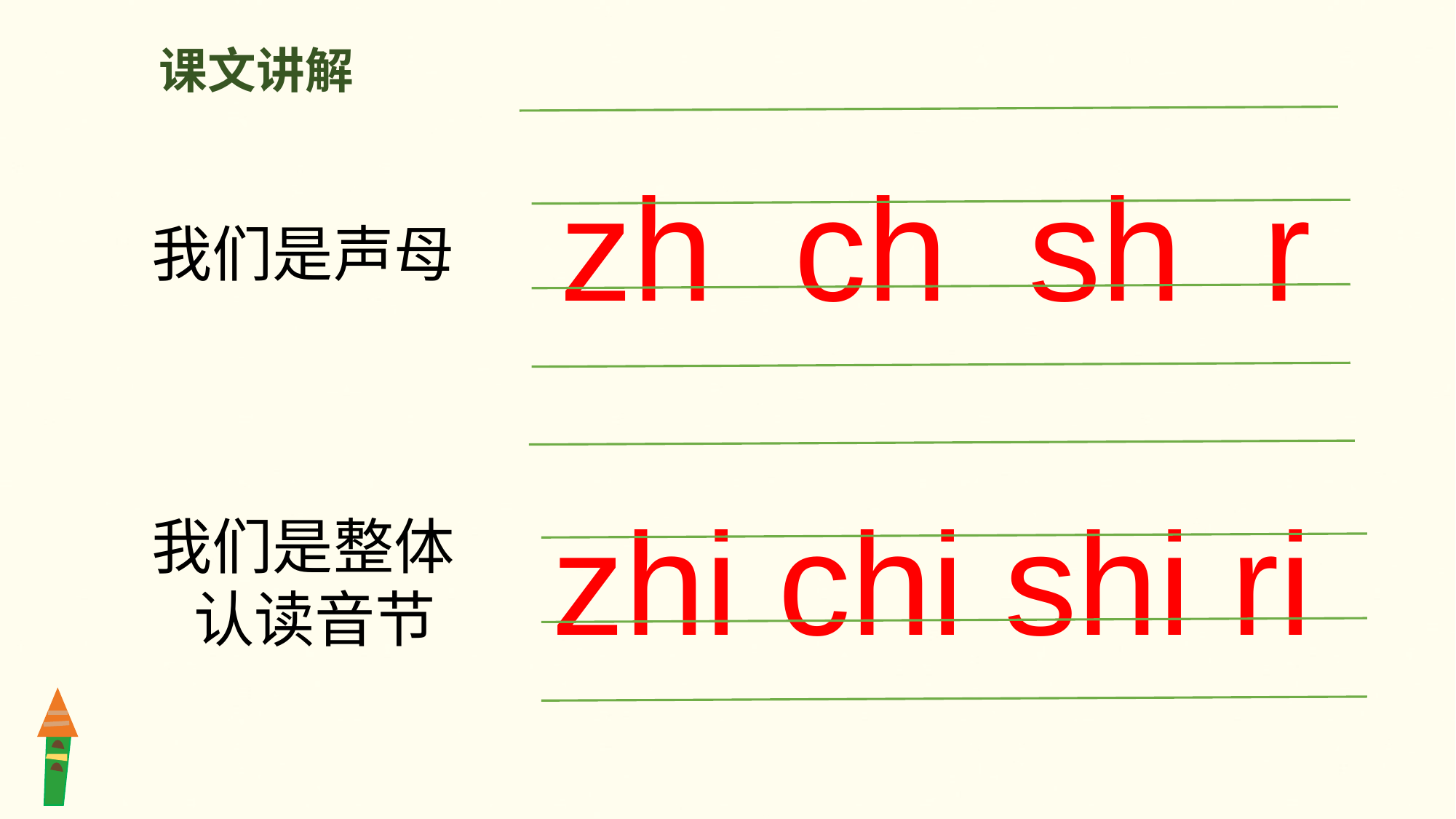

课文讲解
  zh  ch  sh  r

我们是声母
zhi chi shi ri

我们是整体
  认读音节